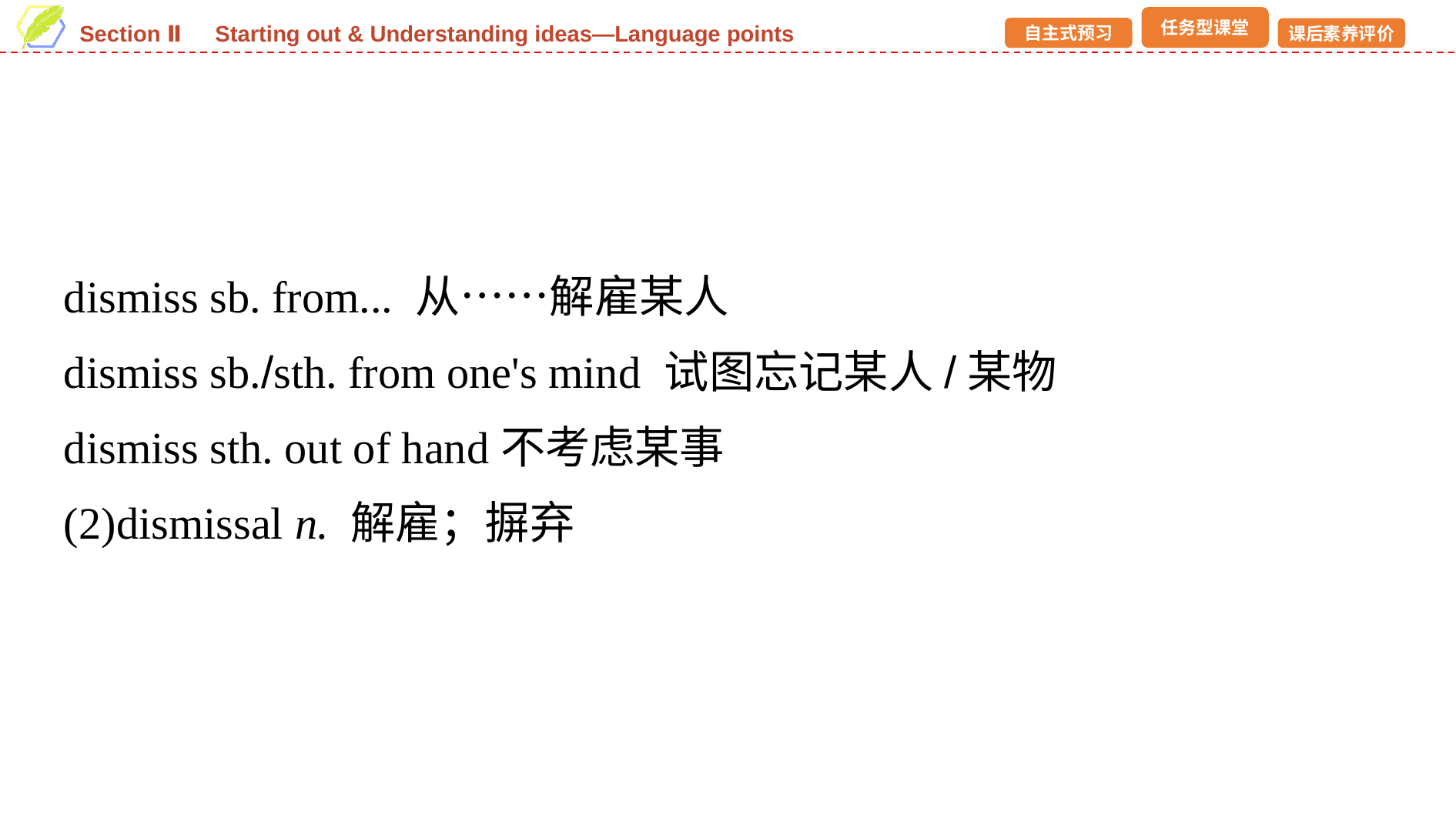

dismiss sb. from... 从……解雇某人
dismiss sb./sth. from one's mind 试图忘记某人/某物
dismiss sth. out of hand不考虑某事
(2)dismissal n. 解雇；摒弃